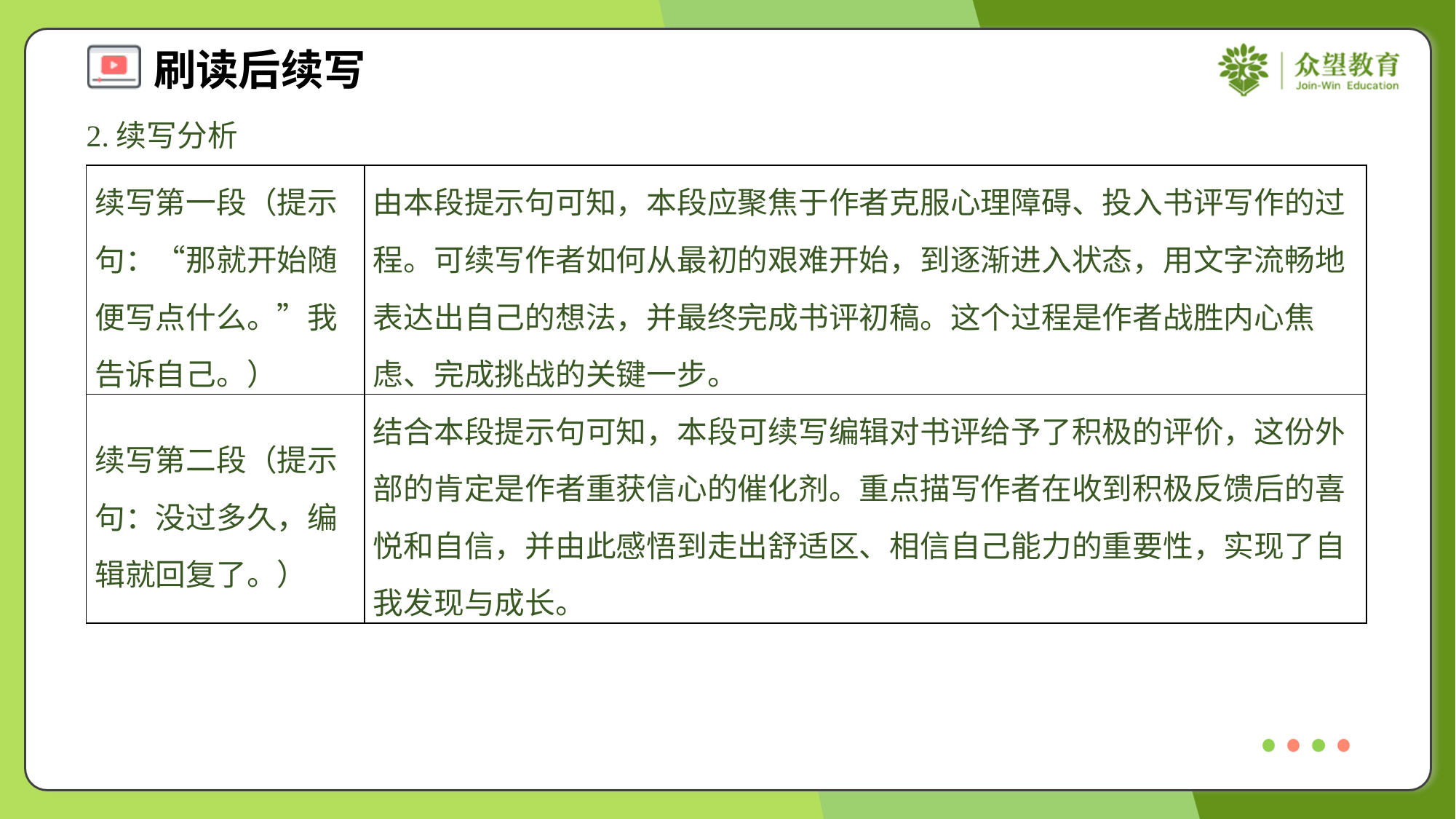

2.续写分析
| 续写第一段（提示句：“那就开始随便写点什么。”我告诉自己。） | 由本段提示句可知，本段应聚焦于作者克服心理障碍、投入书评写作的过程。可续写作者如何从最初的艰难开始，到逐渐进入状态，用文字流畅地表达出自己的想法，并最终完成书评初稿。这个过程是作者战胜内心焦虑、完成挑战的关键一步。 |
| --- | --- |
| 续写第二段（提示句：没过多久，编辑就回复了。） | 结合本段提示句可知，本段可续写编辑对书评给予了积极的评价，这份外部的肯定是作者重获信心的催化剂。重点描写作者在收到积极反馈后的喜悦和自信，并由此感悟到走出舒适区、相信自己能力的重要性，实现了自我发现与成长。 |